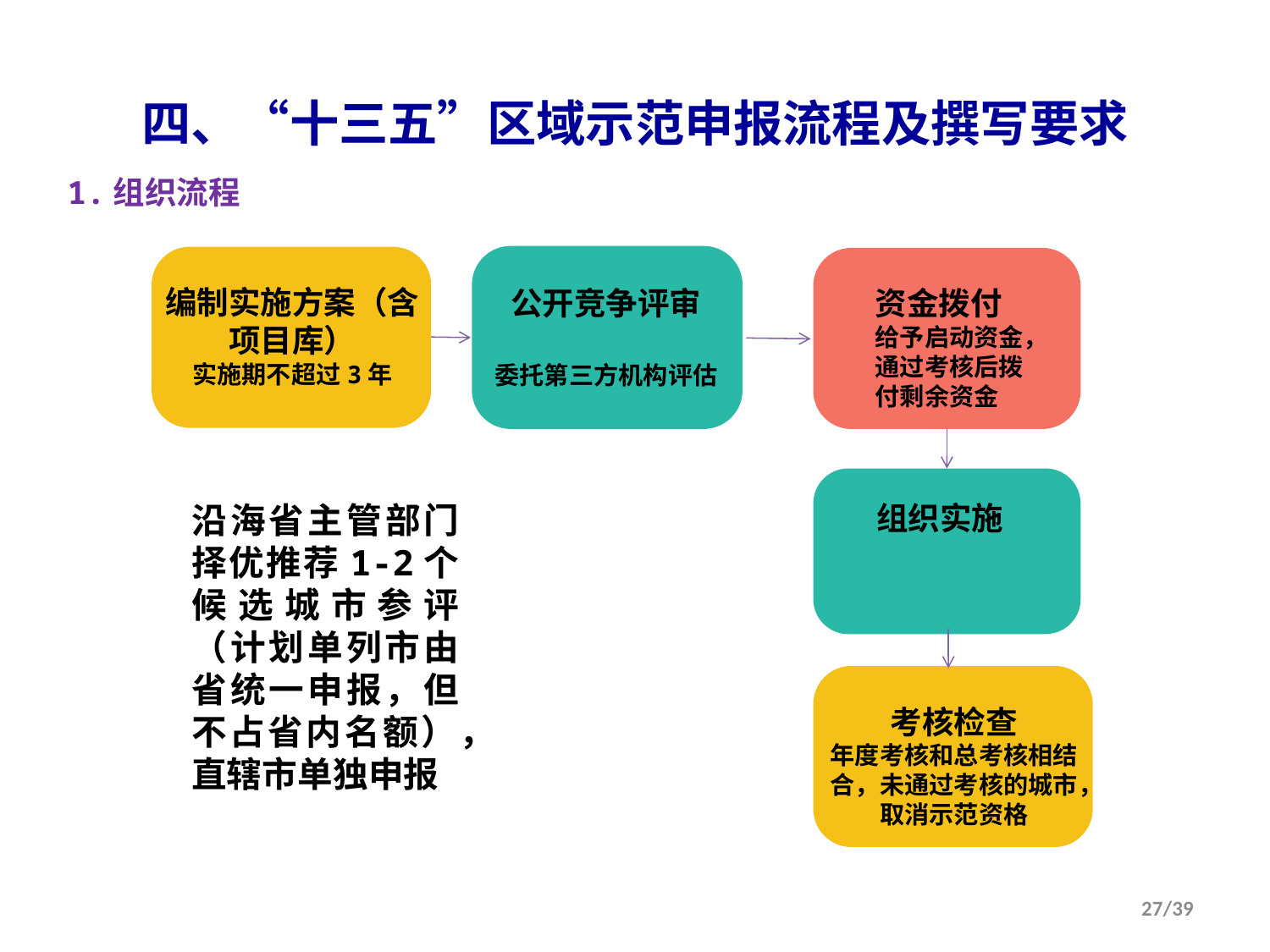

四、“十三五”区域示范申报流程及撰写要求
1.组织流程

编制实施方案（含项目库）
实施期不超过3年

公开竞争评审

委托第三方机构评估
资金拨付
给予启动资金，通过考核后拨付剩余资金

沿海省主管部门择优推荐1-2个候选城市参评（计划单列市由省统一申报，但不占省内名额），直辖市单独申报
组织实施

考核检查
年度考核和总考核相结合，未通过考核的城市，取消示范资格

27/39